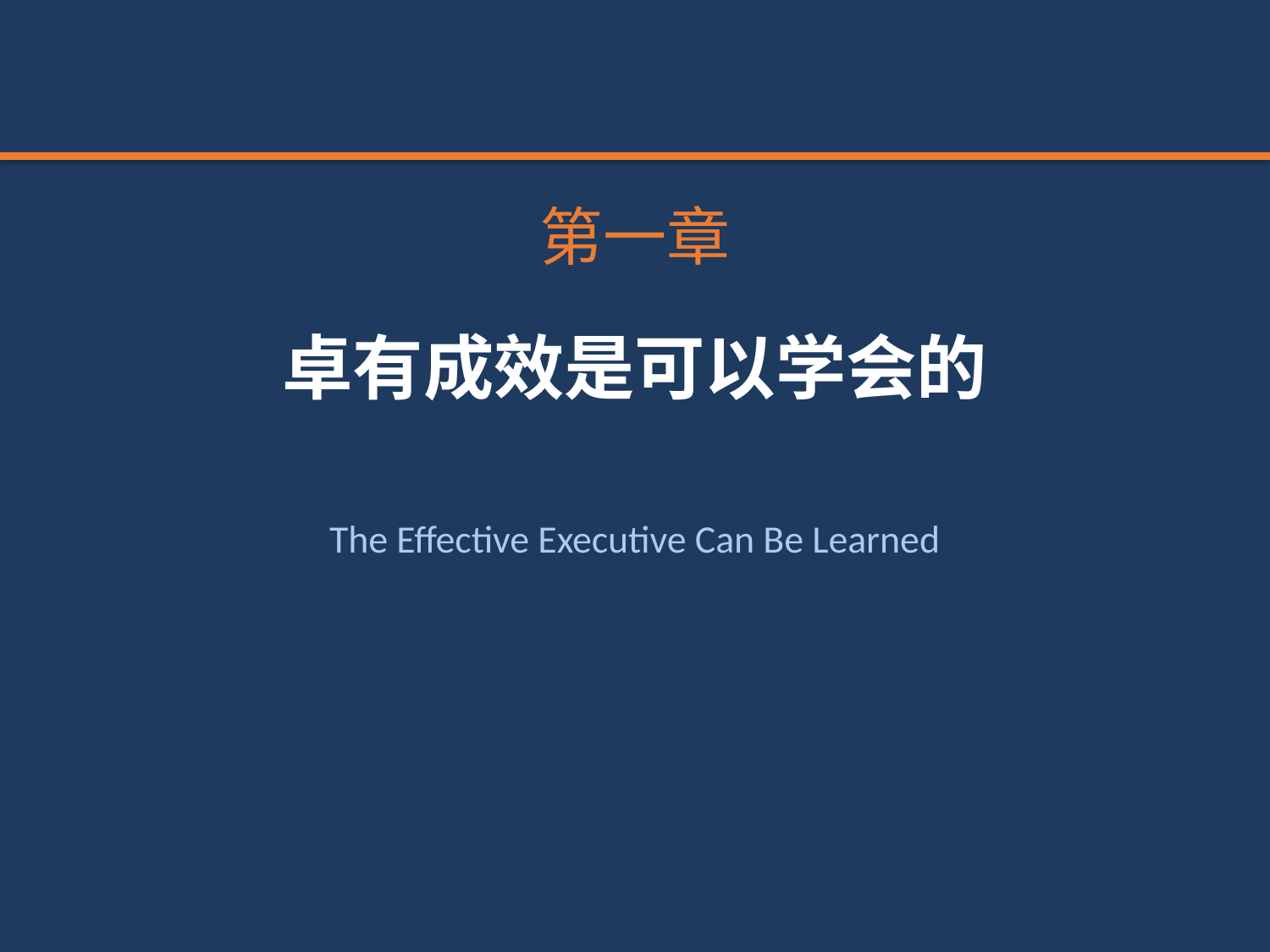

第一章
卓有成效是可以学会的
The Effective Executive Can Be Learned